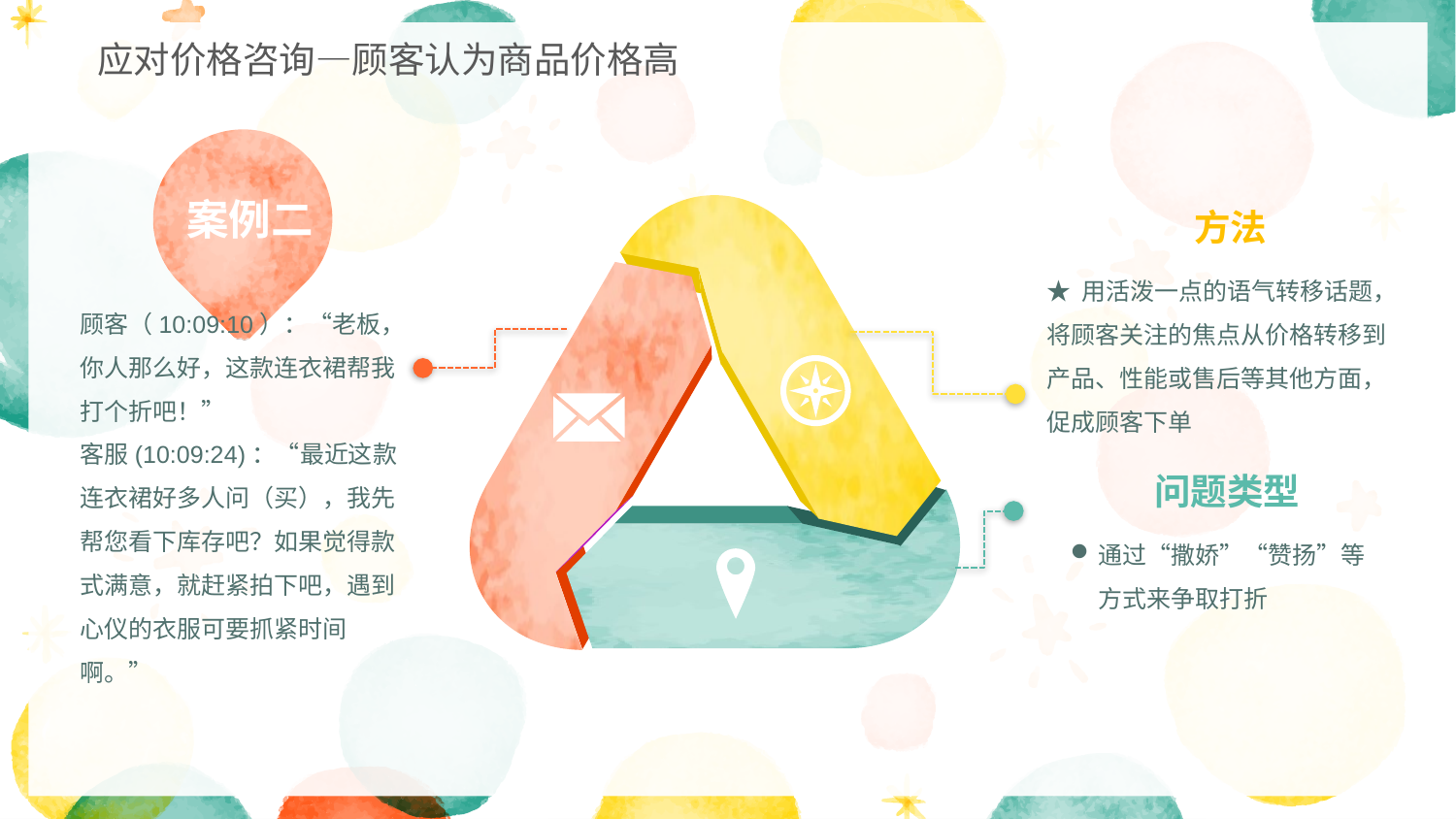

应对价格咨询—顾客认为商品价格高

案例二

方法
★ 用活泼一点的语气转移话题，将顾客关注的焦点从价格转移到产品、性能或售后等其他方面，促成顾客下单
问题类型
通过“撒娇”“赞扬”等方式来争取打折
顾客（10:09:10）：“老板，你人那么好，这款连衣裙帮我打个折吧！”
客服(10:09:24)：“最近这款连衣裙好多人问（买），我先帮您看下库存吧？如果觉得款式满意，就赶紧拍下吧，遇到心仪的衣服可要抓紧时间啊。”